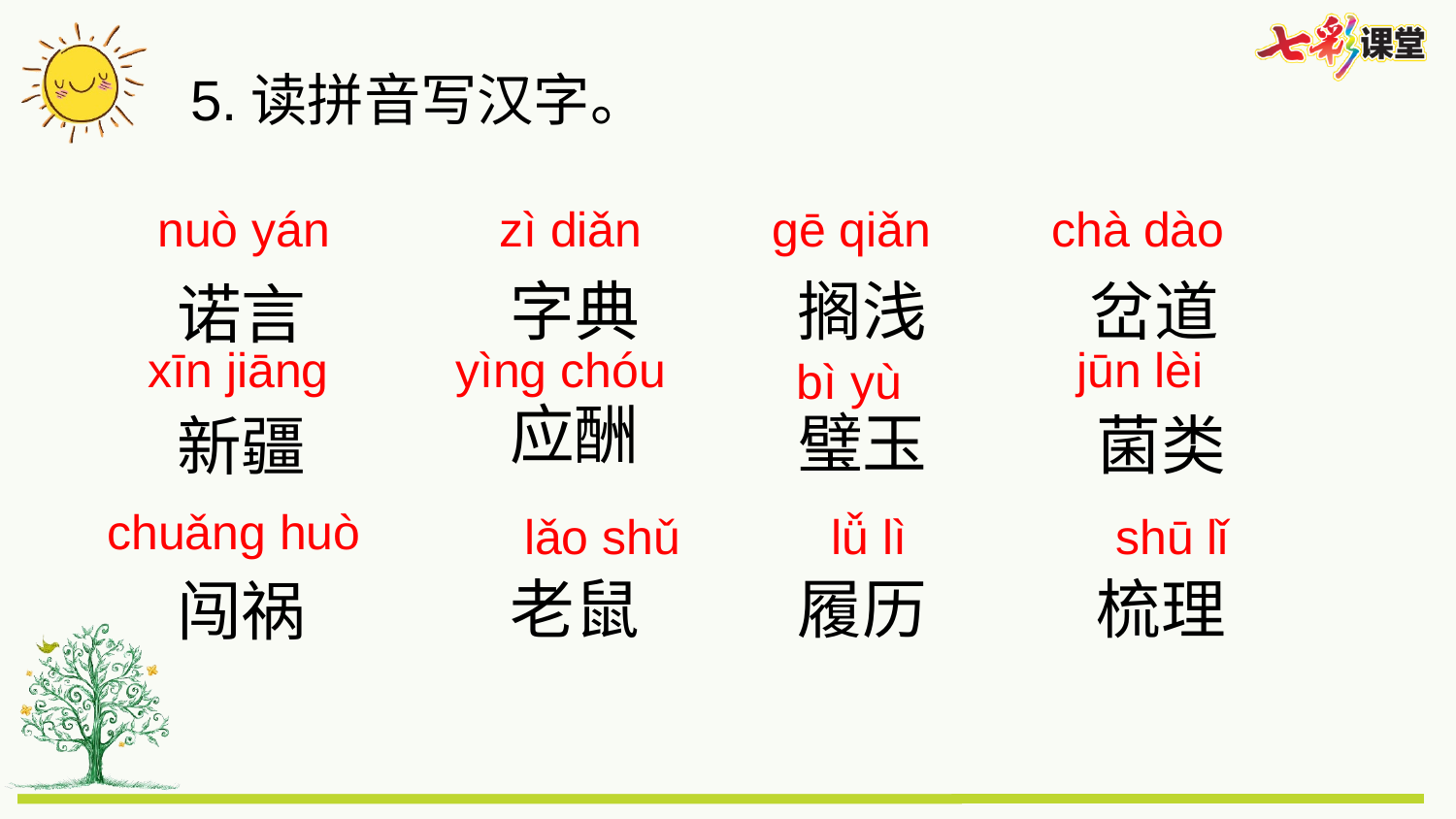

5.读拼音写汉字。
zì diǎn
gē qiǎn
nuò yán
chà dào
字典
搁浅
岔道
诺言
xīn jiāng
yìng chóu
jūn lèi
bì yù
应酬
璧玉
菌类
新疆
chuǎng huò
lǎo shǔ
lǚ lì
shū lǐ
老鼠
履历
梳理
闯祸